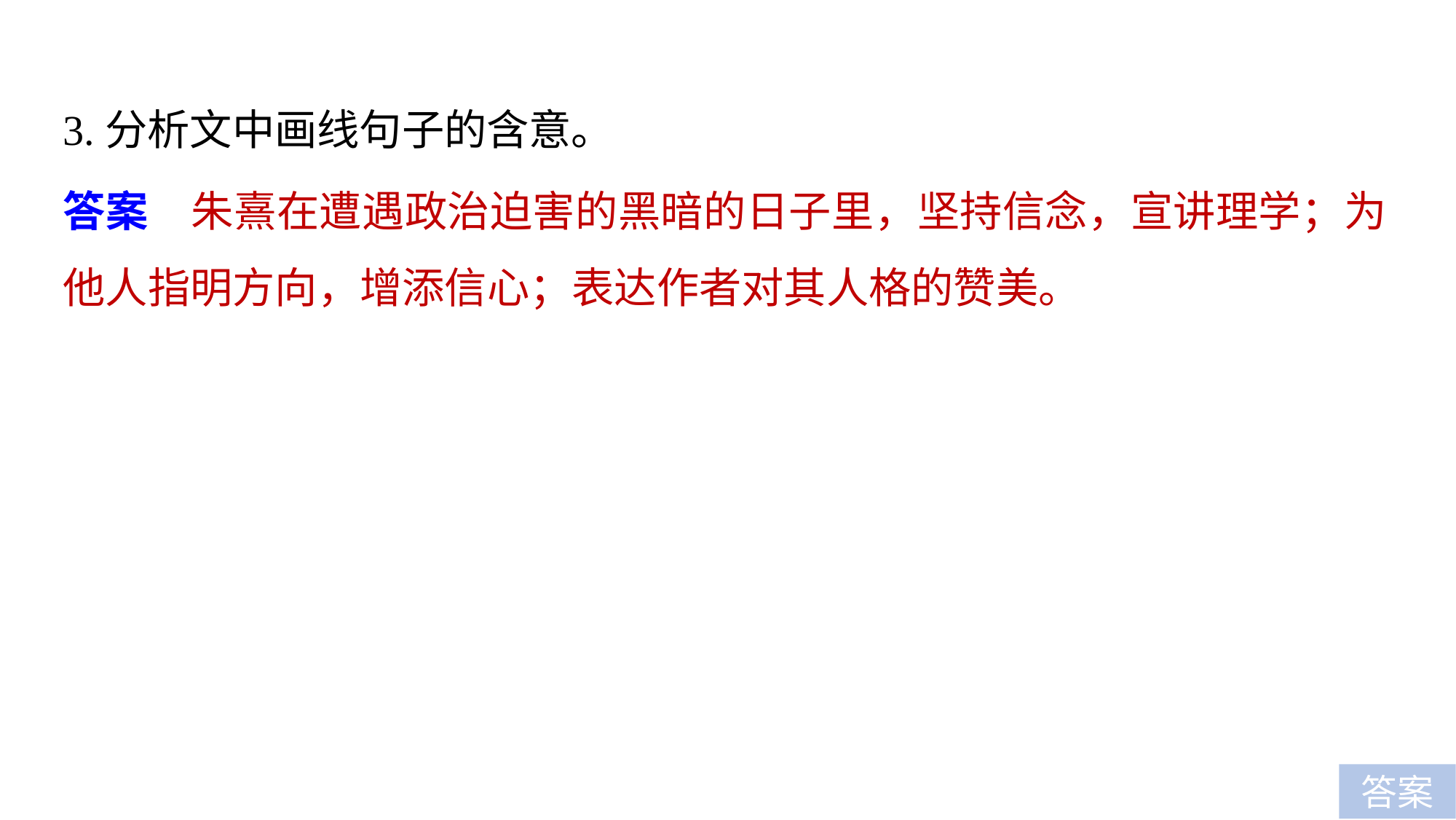

3.分析文中画线句子的含意。
答案　朱熹在遭遇政治迫害的黑暗的日子里，坚持信念，宣讲理学；为他人指明方向，增添信心；表达作者对其人格的赞美。
答案